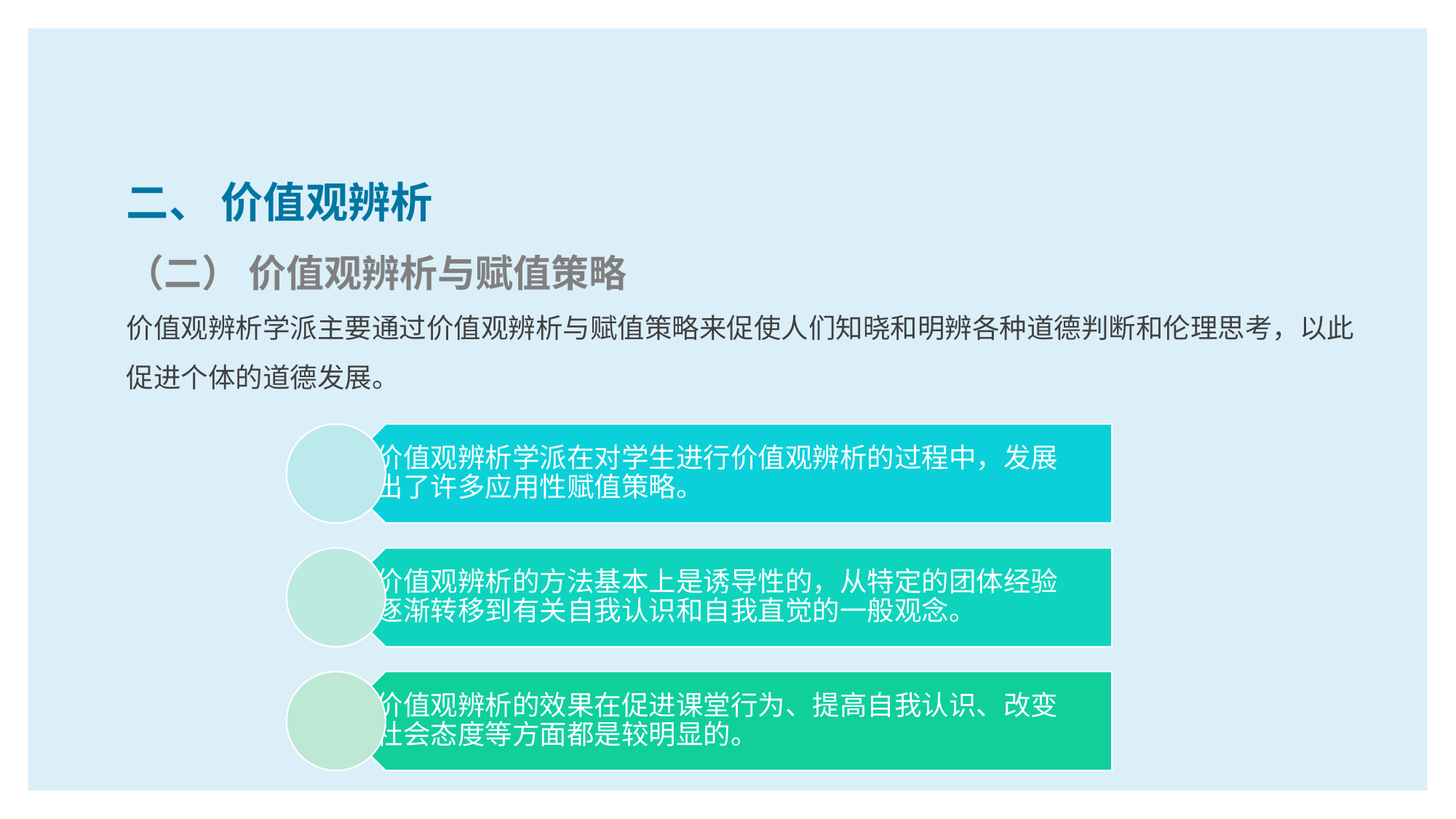

二、 价值观辨析
（二） 价值观辨析与赋值策略
价值观辨析学派主要通过价值观辨析与赋值策略来促使人们知晓和明辨各种道德判断和伦理思考，以此促进个体的道德发展。
价值观辨析学派在对学生进行价值观辨析的过程中，发展出了许多应用性赋值策略。
价值观辨析的方法基本上是诱导性的，从特定的团体经验逐渐转移到有关自我认识和自我直觉的一般观念。
价值观辨析的效果在促进课堂行为、提高自我认识、改变社会态度等方面都是较明显的。